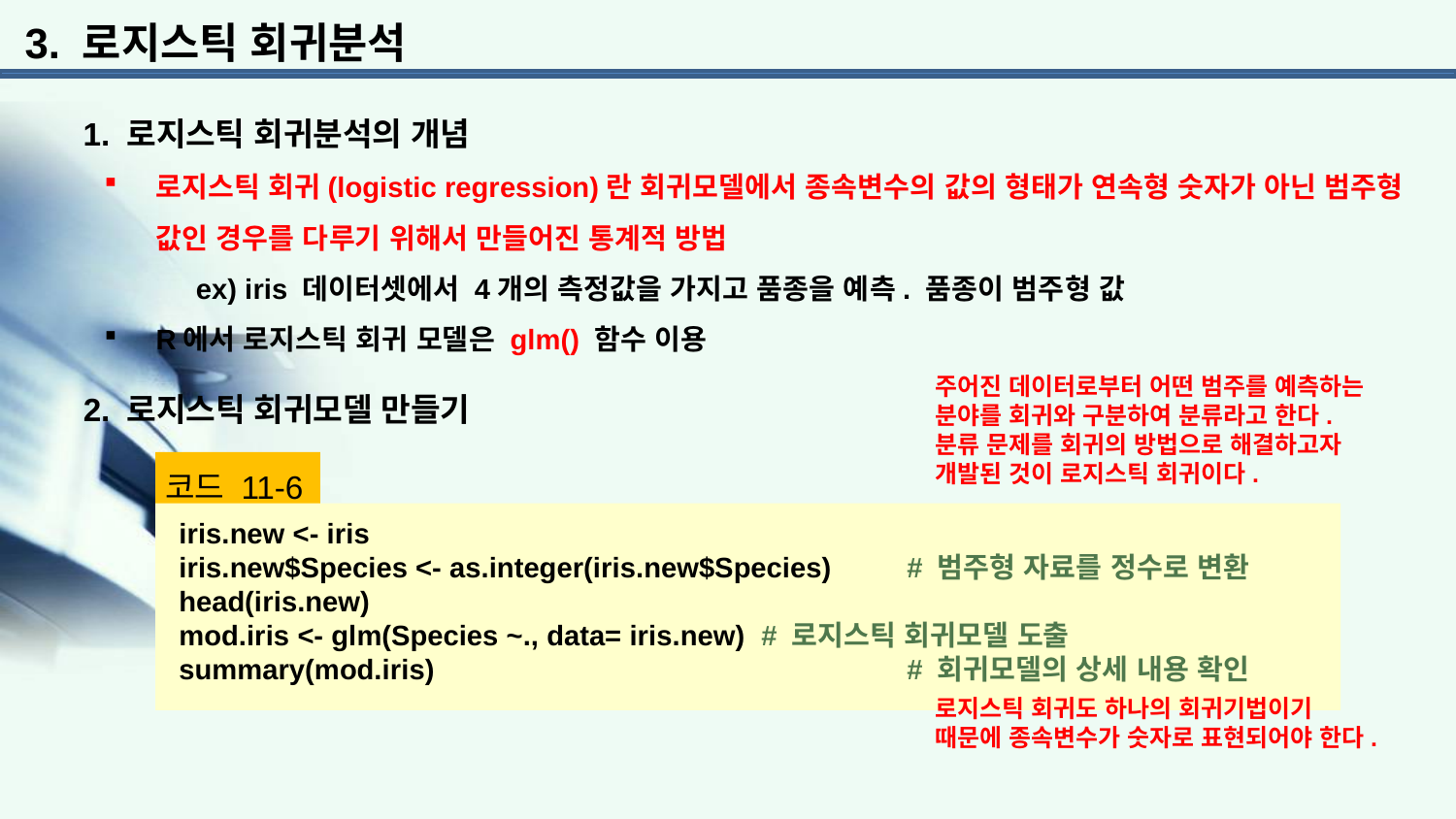

3. 로지스틱 회귀분석
1. 로지스틱 회귀분석의 개념
로지스틱 회귀(logistic regression)란 회귀모델에서 종속변수의 값의 형태가 연속형 숫자가 아닌 범주형 값인 경우를 다루기 위해서 만들어진 통계적 방법
     ex) iris 데이터셋에서 4개의 측정값을 가지고 품종을 예측. 품종이 범주형 값
R에서 로지스틱 회귀 모델은 glm() 함수 이용

주어진 데이터로부터 어떤 범주를 예측하는 분야를 회귀와 구분하여 분류라고 한다.분류 문제를 회귀의 방법으로 해결하고자 개발된 것이 로지스틱 회귀이다.
2. 로지스틱 회귀모델 만들기

코드 11-6

iris.new <- iris
iris.new$Species <- as.integer(iris.new$Species) 	# 범주형 자료를 정수로 변환
head(iris.new)
mod.iris <- glm(Species ~., data= iris.new) 	# 로지스틱 회귀모델 도출
summary(mod.iris) 				# 회귀모델의 상세 내용 확인
로지스틱 회귀도 하나의 회귀기법이기 때문에 종속변수가 숫자로 표현되어야 한다.